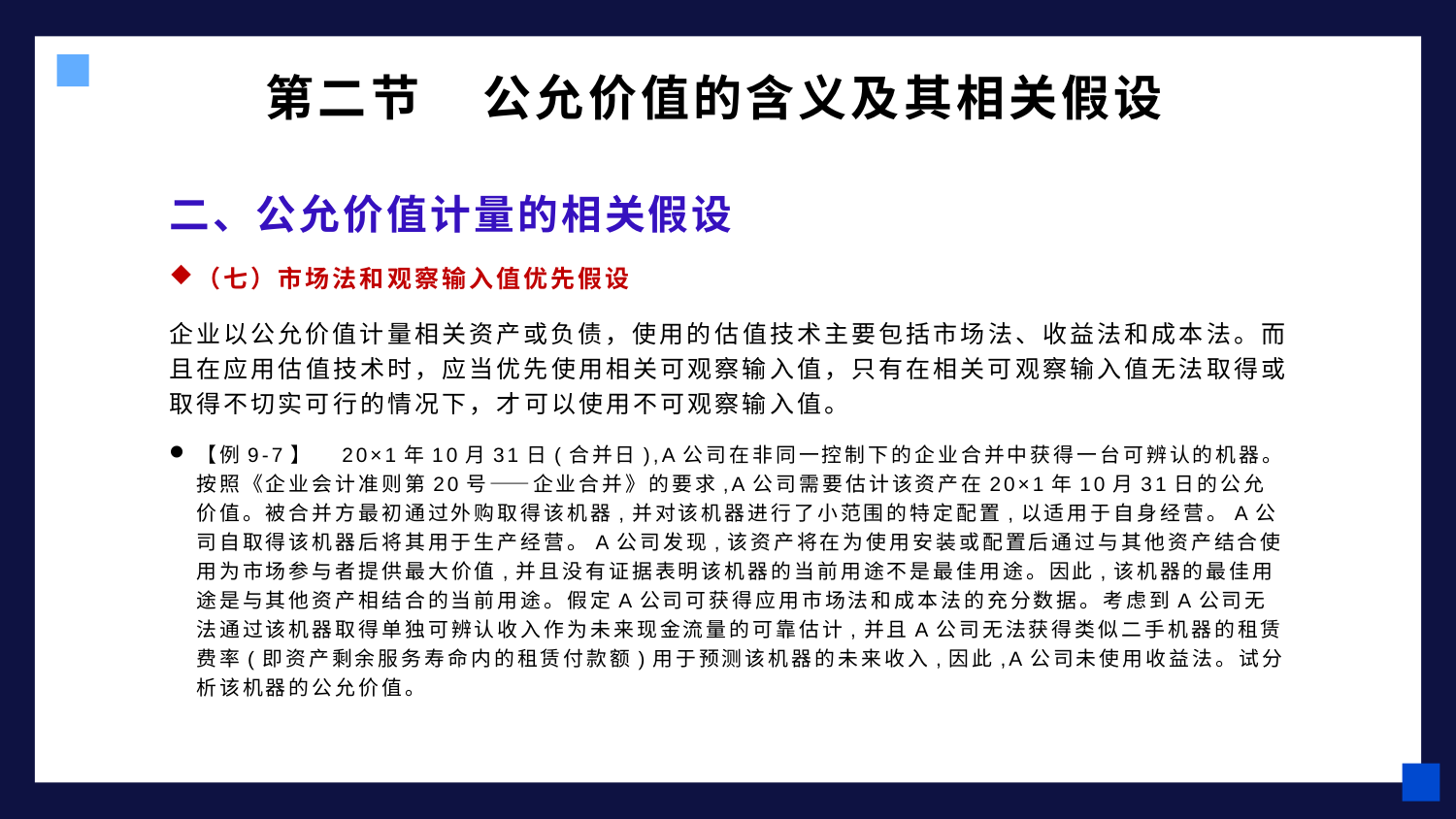

# 第二节    公允价值的含义及其相关假设
二、公允价值计量的相关假设
（七）市场法和观察输入值优先假设
企业以公允价值计量相关资产或负债，使用的估值技术主要包括市场法、收益法和成本法。而且在应用估值技术时，应当优先使用相关可观察输入值，只有在相关可观察输入值无法取得或取得不切实可行的情况下，才可以使用不可观察输入值。
【例9-7】　20×1年10月31日(合并日),A公司在非同一控制下的企业合并中获得一台可辨认的机器。按照《企业会计准则第20号——企业合并》的要求,A公司需要估计该资产在20×1年10月31日的公允价值。被合并方最初通过外购取得该机器,并对该机器进行了小范围的特定配置,以适用于自身经营。A公司自取得该机器后将其用于生产经营。A公司发现,该资产将在为使用安装或配置后通过与其他资产结合使用为市场参与者提供最大价值,并且没有证据表明该机器的当前用途不是最佳用途。因此,该机器的最佳用途是与其他资产相结合的当前用途。假定A公司可获得应用市场法和成本法的充分数据。考虑到A公司无法通过该机器取得单独可辨认收入作为未来现金流量的可靠估计,并且A公司无法获得类似二手机器的租赁费率(即资产剩余服务寿命内的租赁付款额)用于预测该机器的未来收入,因此,A公司未使用收益法。试分析该机器的公允价值。